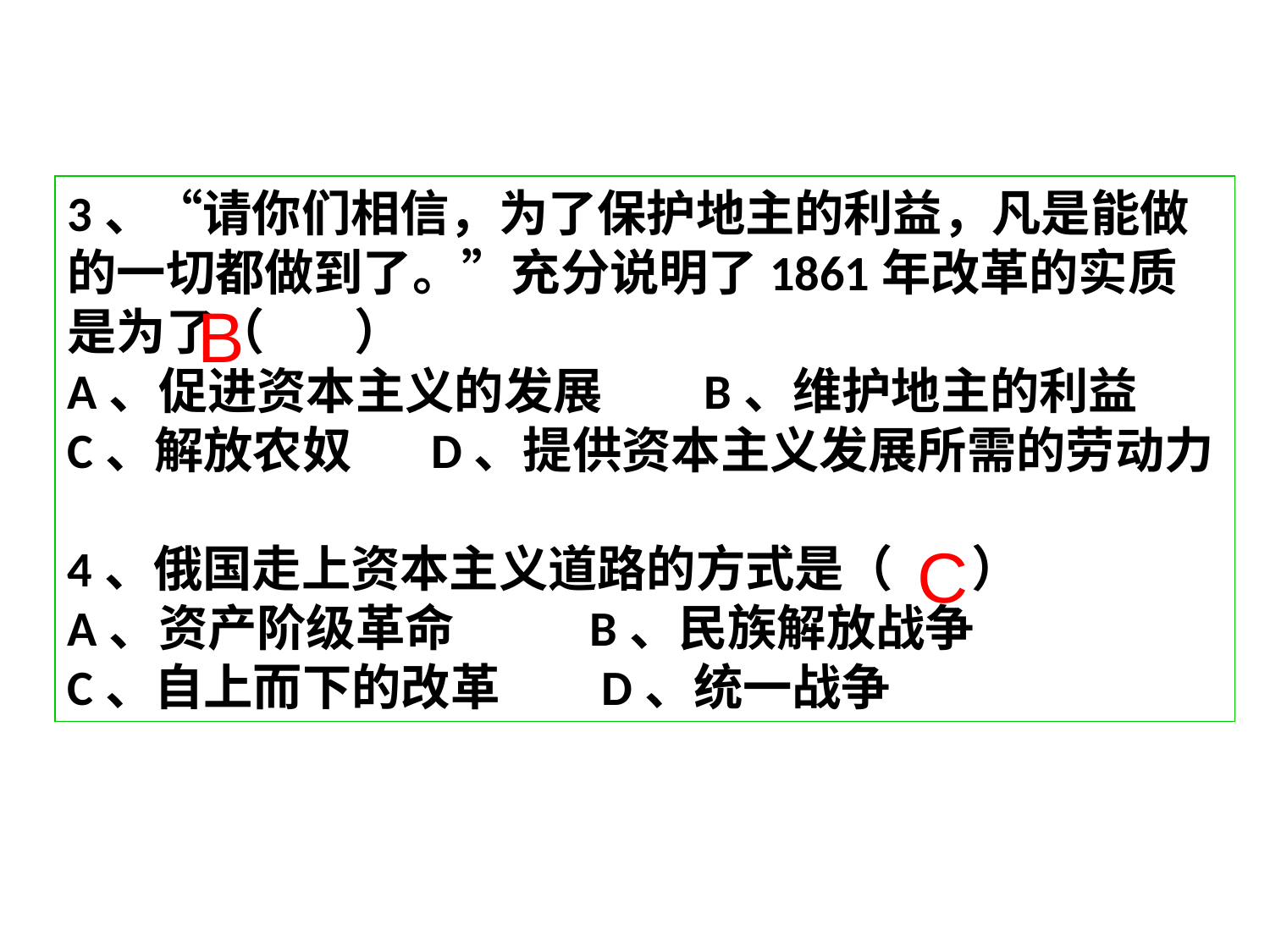

3、“请你们相信，为了保护地主的利益，凡是能做的一切都做到了。”充分说明了1861年改革的实质是为了（        ）
A、促进资本主义的发展        B、维护地主的利益
C、解放农奴      D、提供资本主义发展所需的劳动力

4、俄国走上资本主义道路的方式是（       ）
A、资产阶级革命           B、民族解放战争
C、自上而下的改革        D、统一战争
B
C